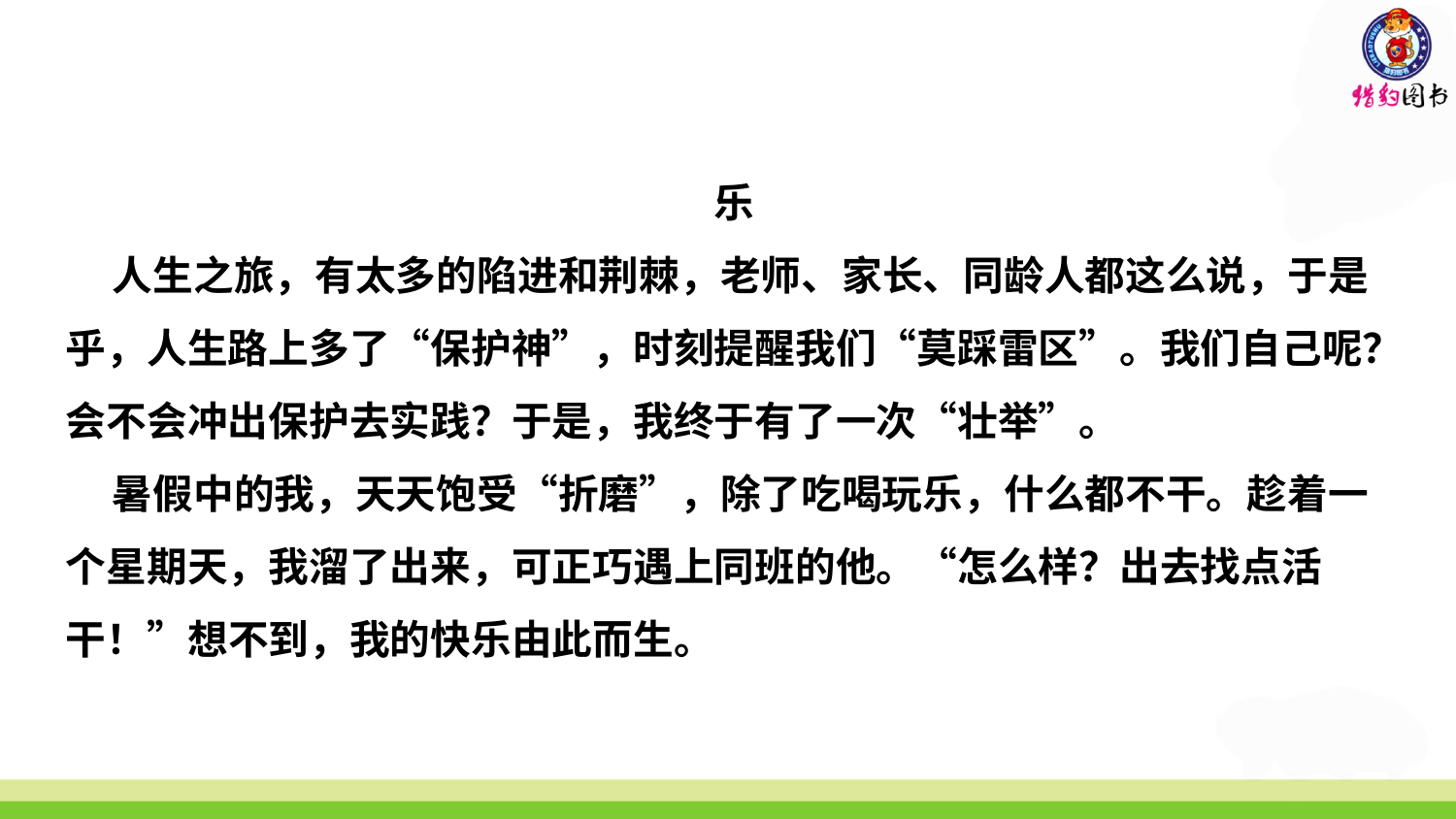

乐
    人生之旅，有太多的陷进和荆棘，老师、家长、同龄人都这么说，于是乎，人生路上多了“保护神”，时刻提醒我们“莫踩雷区”。我们自己呢？会不会冲出保护去实践？于是，我终于有了一次“壮举”。
    暑假中的我，天天饱受“折磨”，除了吃喝玩乐，什么都不干。趁着一个星期天，我溜了出来，可正巧遇上同班的他。“怎么样？出去找点活干！”想不到，我的快乐由此而生。